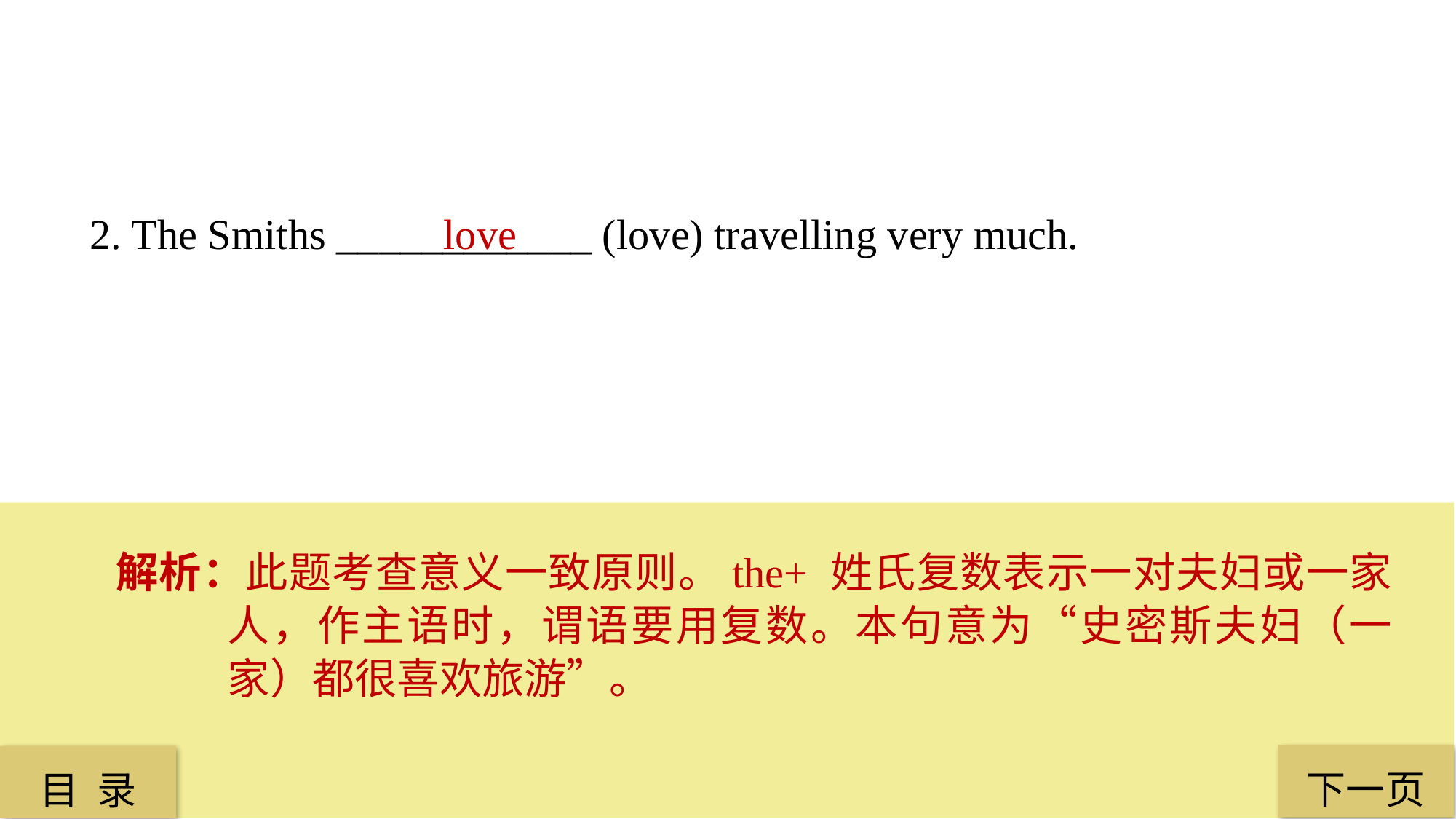

2. The Smiths ____________ (love) travelling very much.
love
解析：此题考查意义一致原则。the+ 姓氏复数表示一对夫妇或一家人，作主语时，谓语要用复数。本句意为“史密斯夫妇（一家）都很喜欢旅游”。